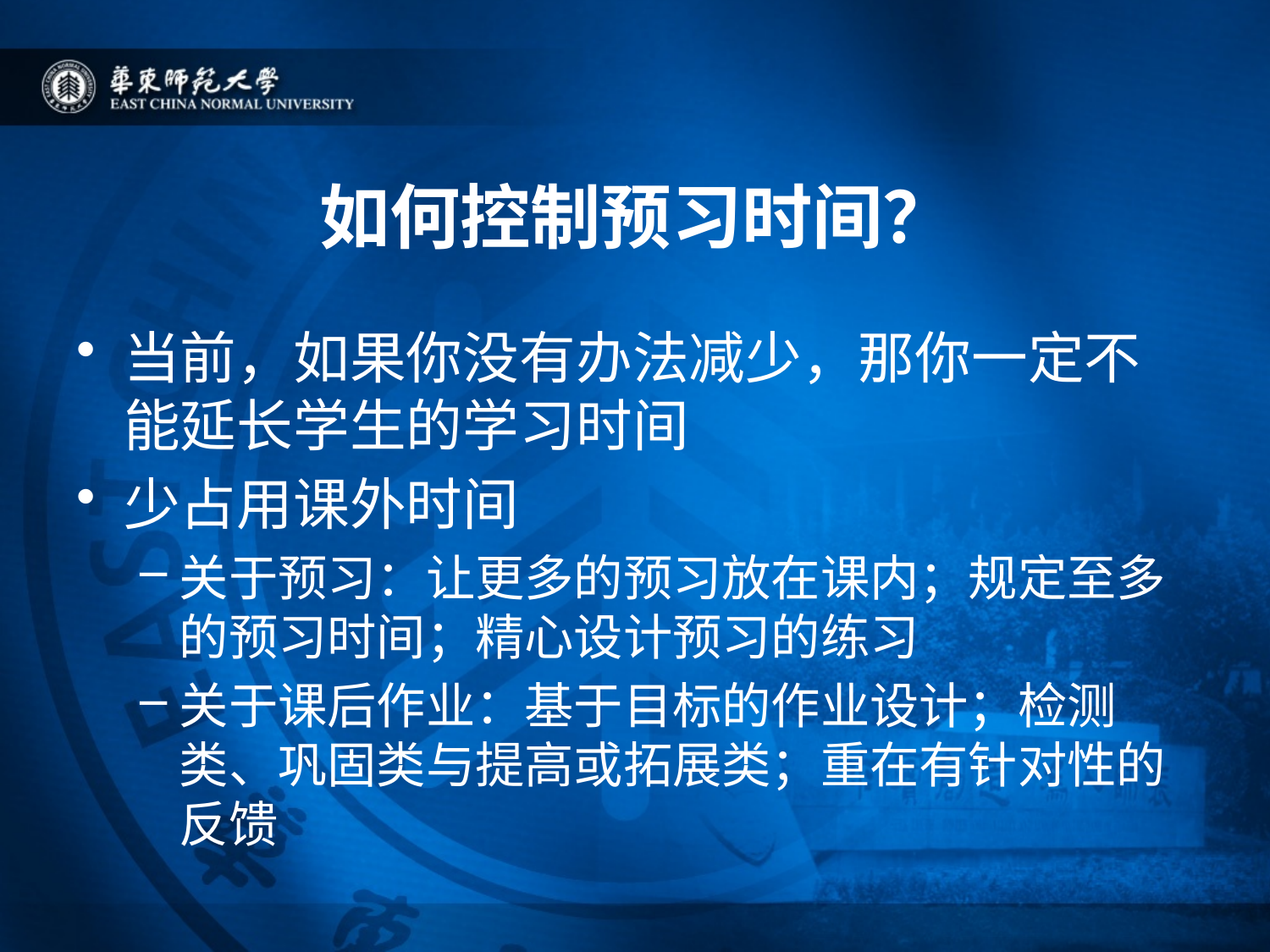

# 如何控制预习时间？
当前，如果你没有办法减少，那你一定不能延长学生的学习时间
少占用课外时间
关于预习：让更多的预习放在课内；规定至多的预习时间；精心设计预习的练习
关于课后作业：基于目标的作业设计；检测类、巩固类与提高或拓展类；重在有针对性的反馈